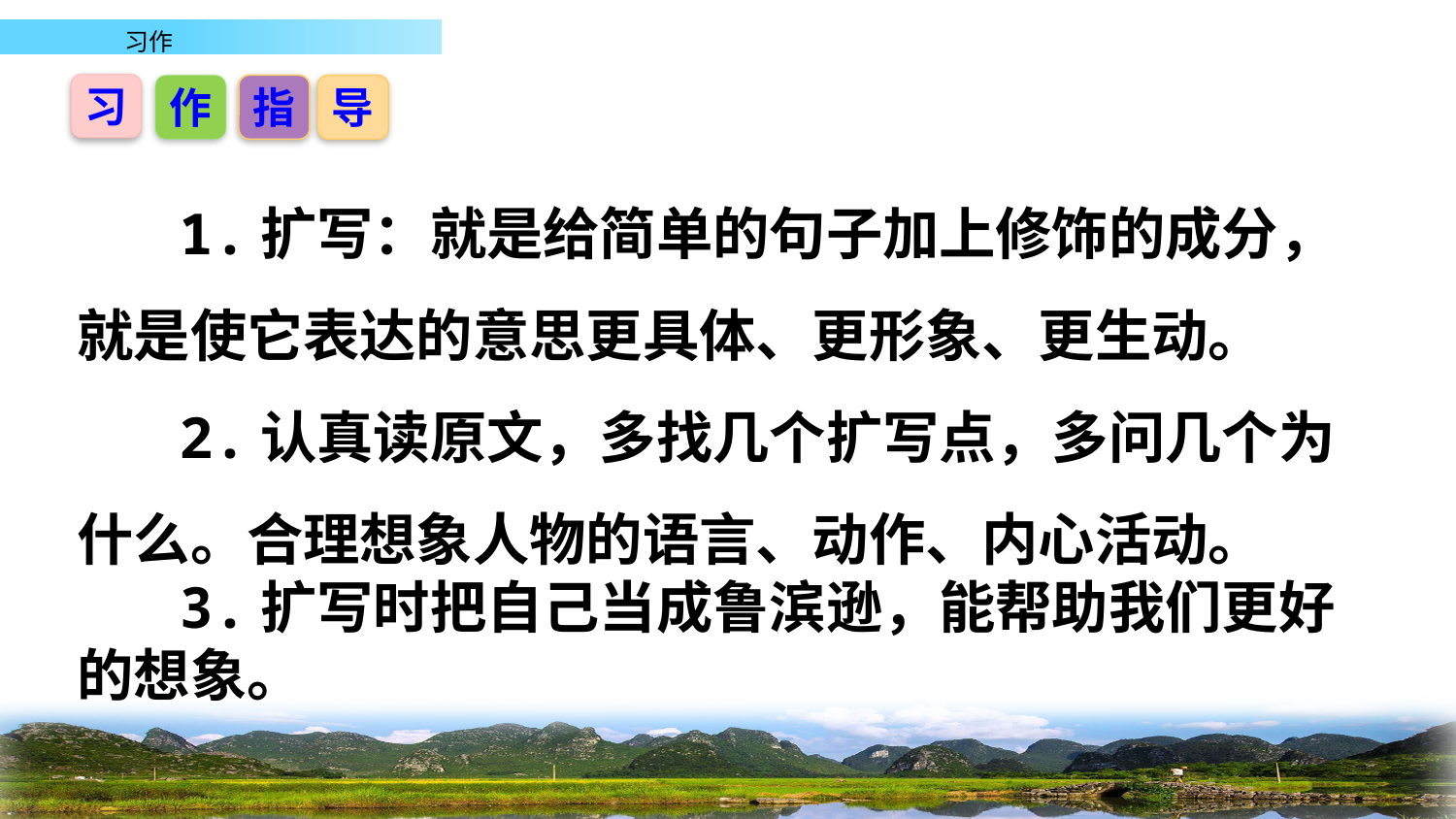

习
作
指
导
   1.扩写：就是给简单的句子加上修饰的成分，就是使它表达的意思更具体、更形象、更生动。
   2.认真读原文，多找几个扩写点，多问几个为什么。合理想象人物的语言、动作、内心活动。
   3.扩写时把自己当成鲁滨逊，能帮助我们更好的想象。